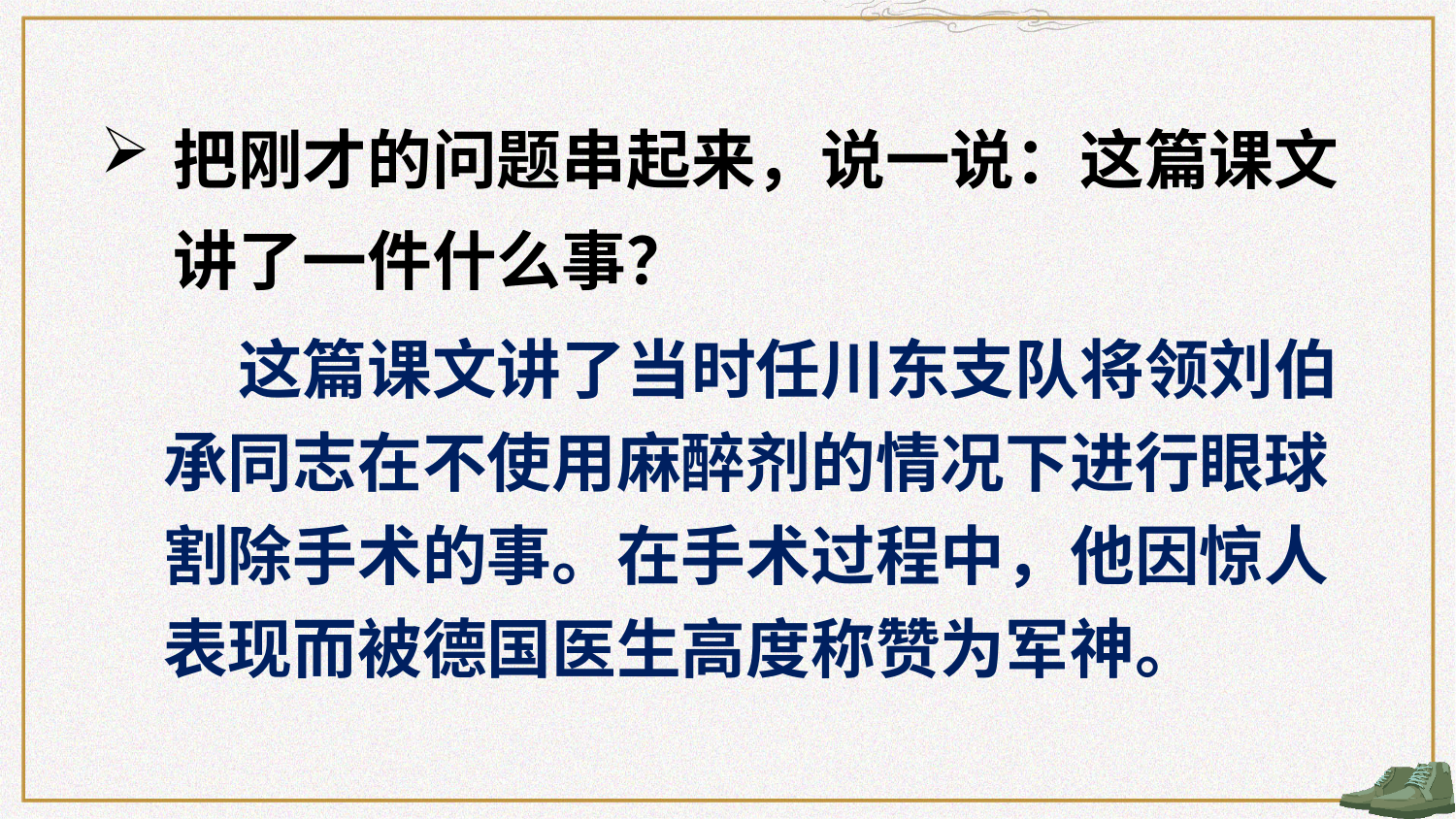

把刚才的问题串起来，说一说：这篇课文讲了一件什么事？
    这篇课文讲了当时任川东支队将领刘伯承同志在不使用麻醉剂的情况下进行眼球割除手术的事。在手术过程中，他因惊人表现而被德国医生高度称赞为军神。